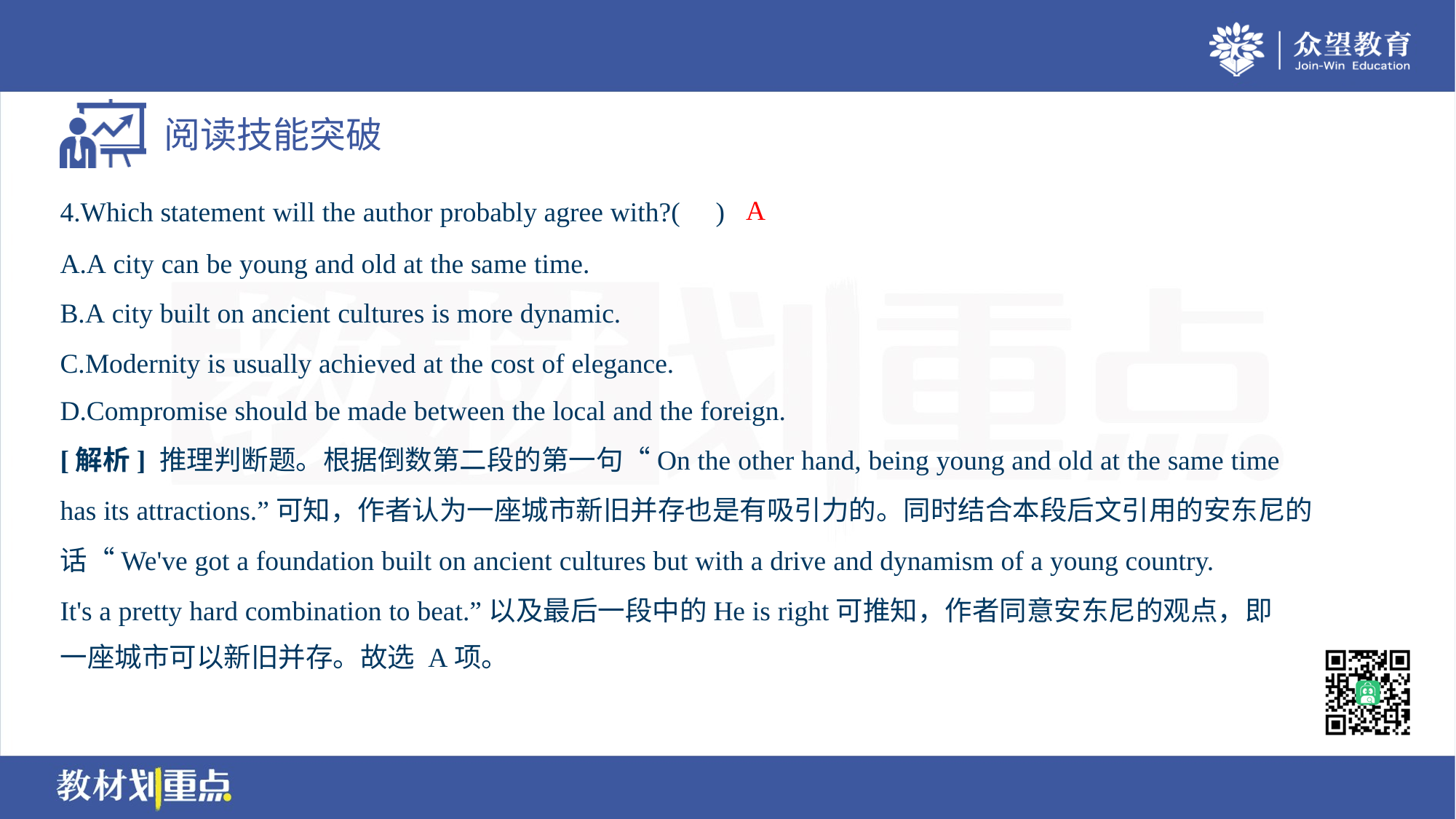

A
4.Which statement will the author probably agree with?(     )
A.A city can be young and old at the same time.
B.A city built on ancient cultures is more dynamic.
C.Modernity is usually achieved at the cost of elegance.
D.Compromise should be made between the local and the foreign.
[解析] 推理判断题。根据倒数第二段的第一句“On the other hand, being young and old at the same time
has its attractions.”可知，作者认为一座城市新旧并存也是有吸引力的。同时结合本段后文引用的安东尼的
话“We've got a foundation built on ancient cultures but with a drive and dynamism of a young country.
It's a pretty hard combination to beat.”以及最后一段中的He is right可推知，作者同意安东尼的观点，即
一座城市可以新旧并存。故选 A项。